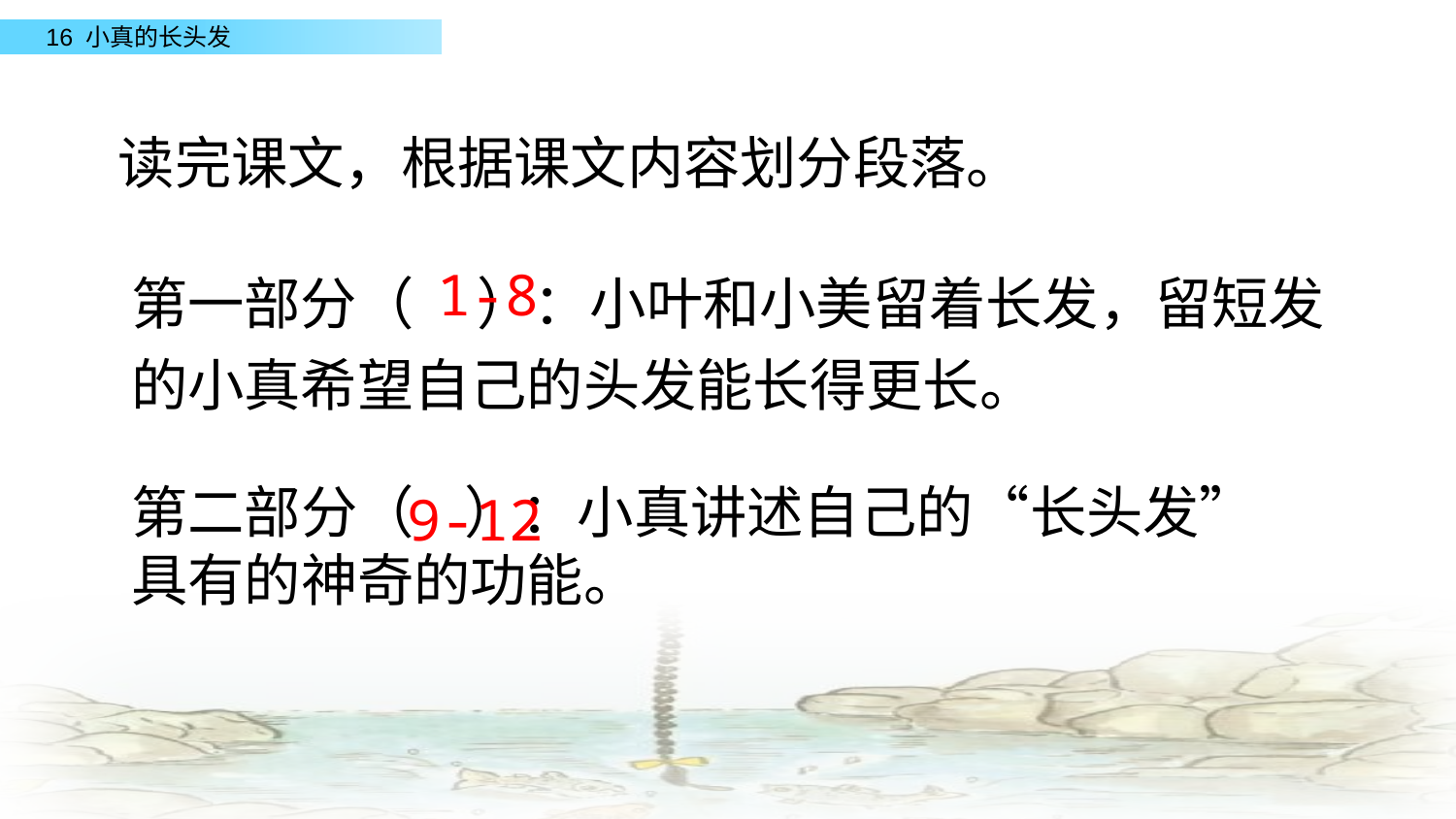

读完课文，根据课文内容划分段落。
第一部分（     ）：小叶和小美留着长发，留短发的小真希望自己的头发能长得更长。
1-8
第二部分（    ）：小真讲述自己的“长头发”具有的神奇的功能。
9-12